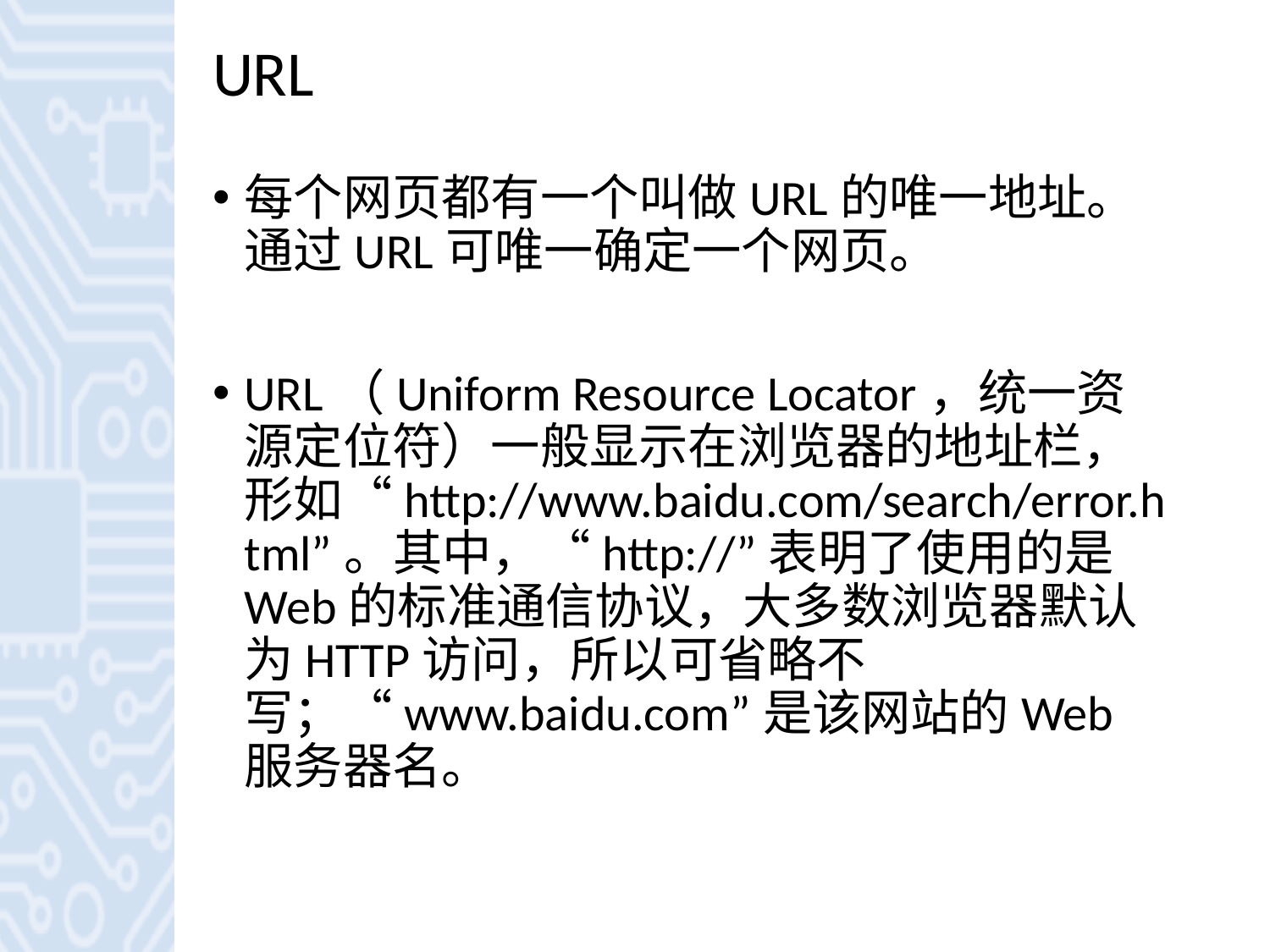

# URL
每个网页都有一个叫做URL的唯一地址。通过URL可唯一确定一个网页。

URL（Uniform Resource Locator，统一资源定位符）一般显示在浏览器的地址栏，形如“http://www.baidu.com/search/error.html”。其中，“http://”表明了使用的是Web的标准通信协议，大多数浏览器默认为HTTP访问，所以可省略不写；“www.baidu.com”是该网站的Web服务器名。